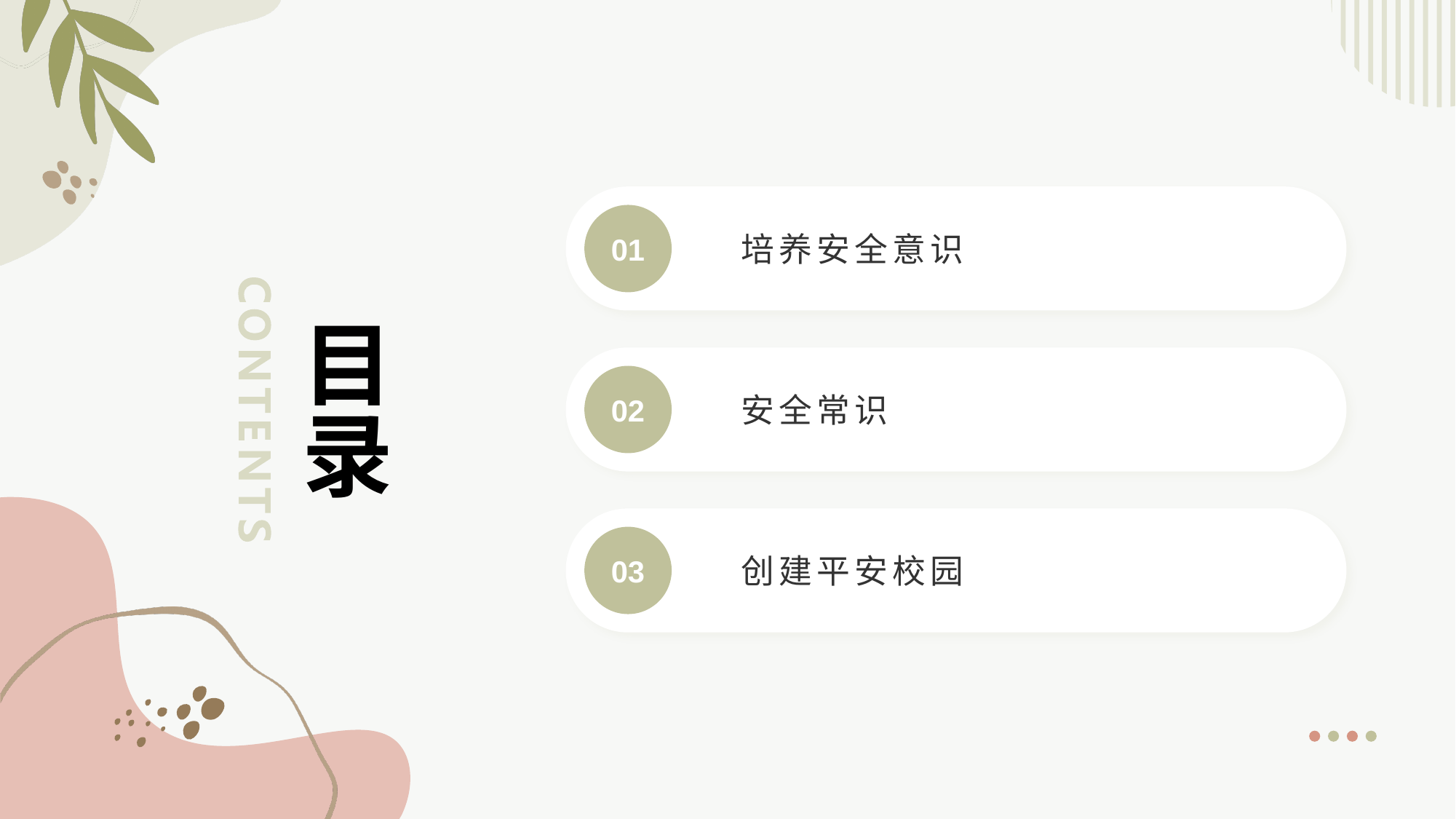

01
培养安全意识
# 目录

02
安全常识

03
创建平安校园